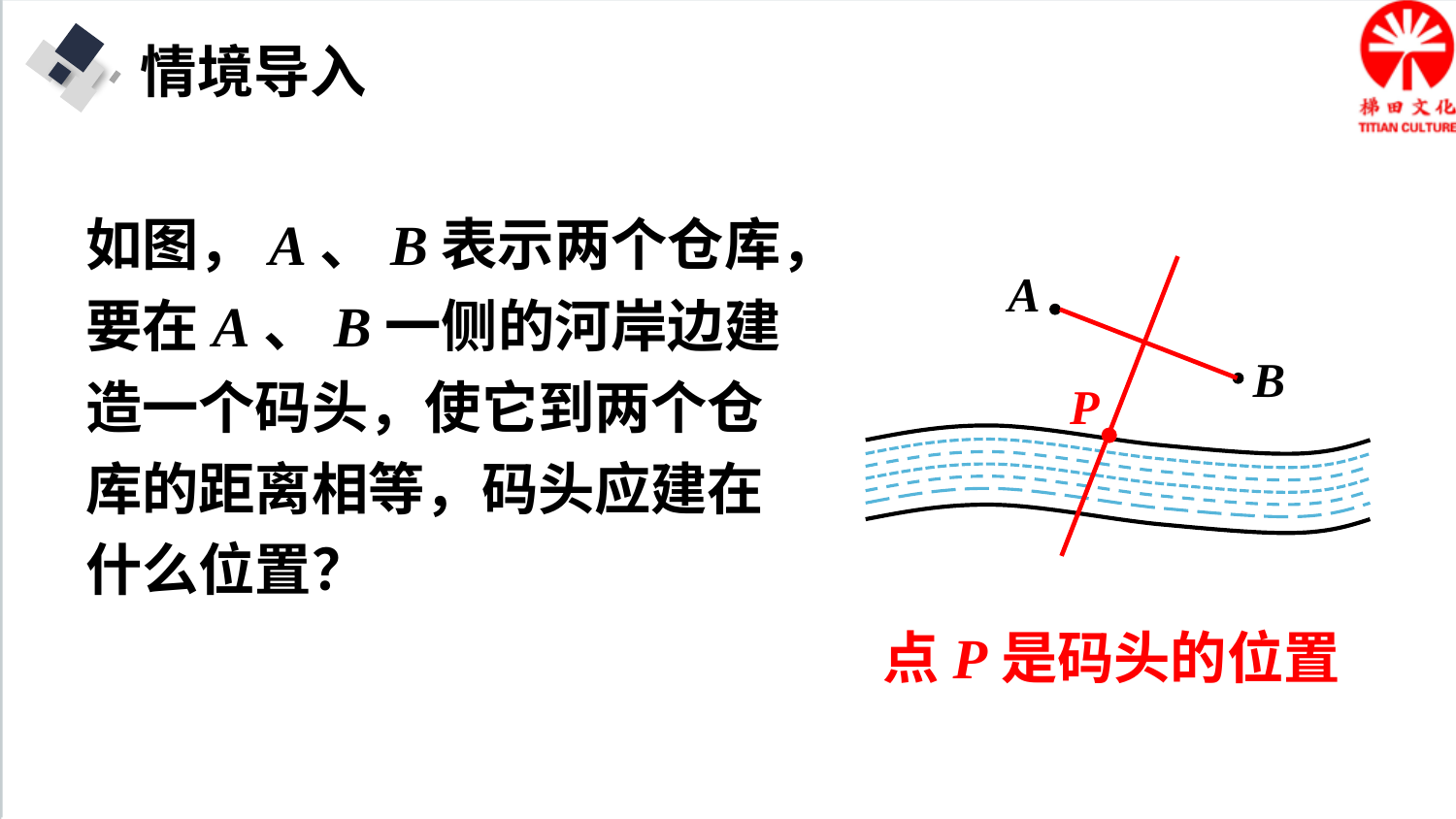

情境导入
如图，A、B表示两个仓库，要在A、B一侧的河岸边建造一个码头，使它到两个仓库的距离相等，码头应建在什么位置？
A

B
P

点P是码头的位置